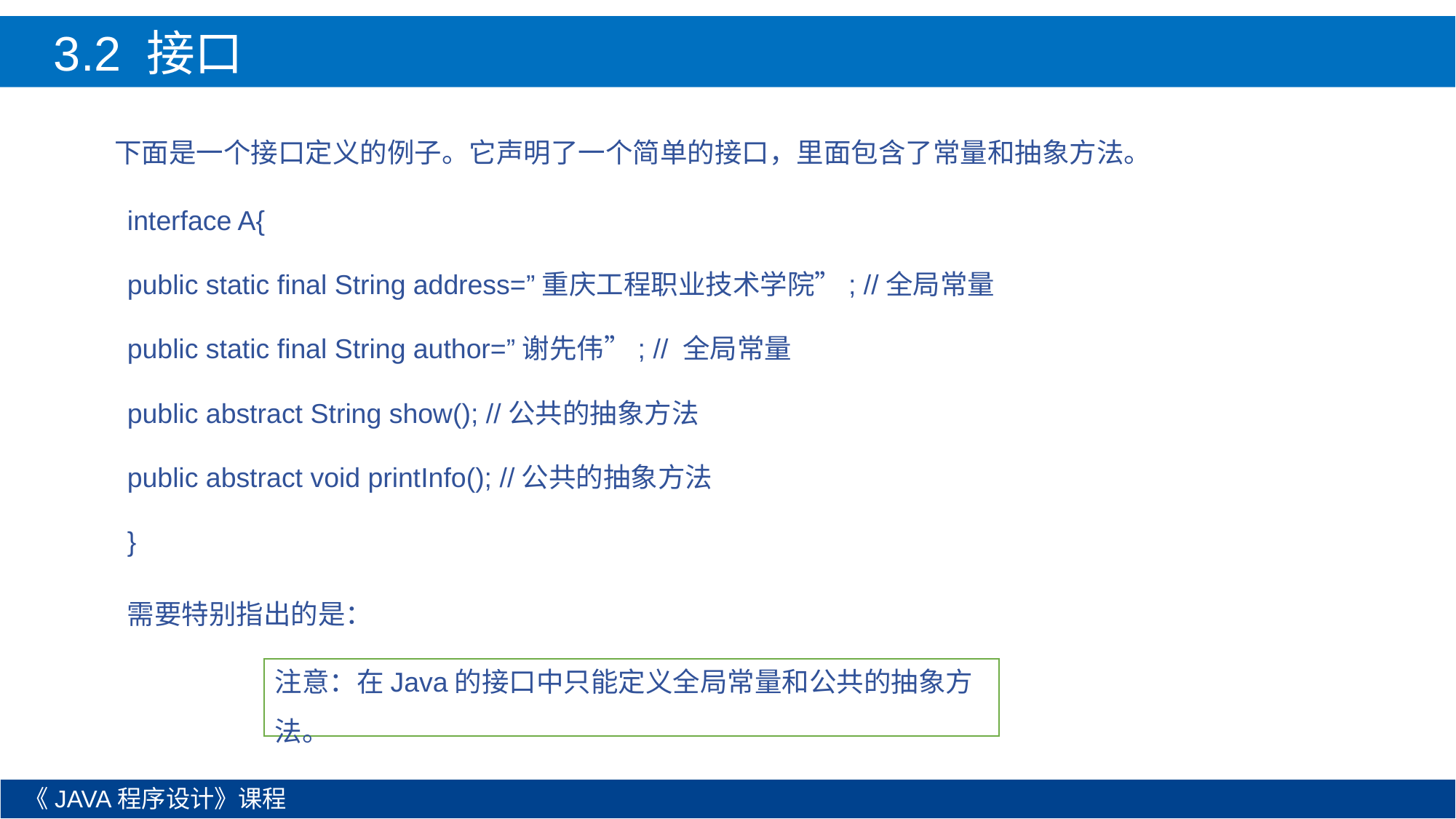

3.2 接口
下面是一个接口定义的例子。它声明了一个简单的接口，里面包含了常量和抽象方法。
interface A{
public static final String address=”重庆工程职业技术学院”; //全局常量
public static final String author=”谢先伟”; // 全局常量
public abstract String show(); //公共的抽象方法
public abstract void printInfo(); //公共的抽象方法
}
需要特别指出的是：
注意：在Java的接口中只能定义全局常量和公共的抽象方法。
《JAVA程序设计》课程